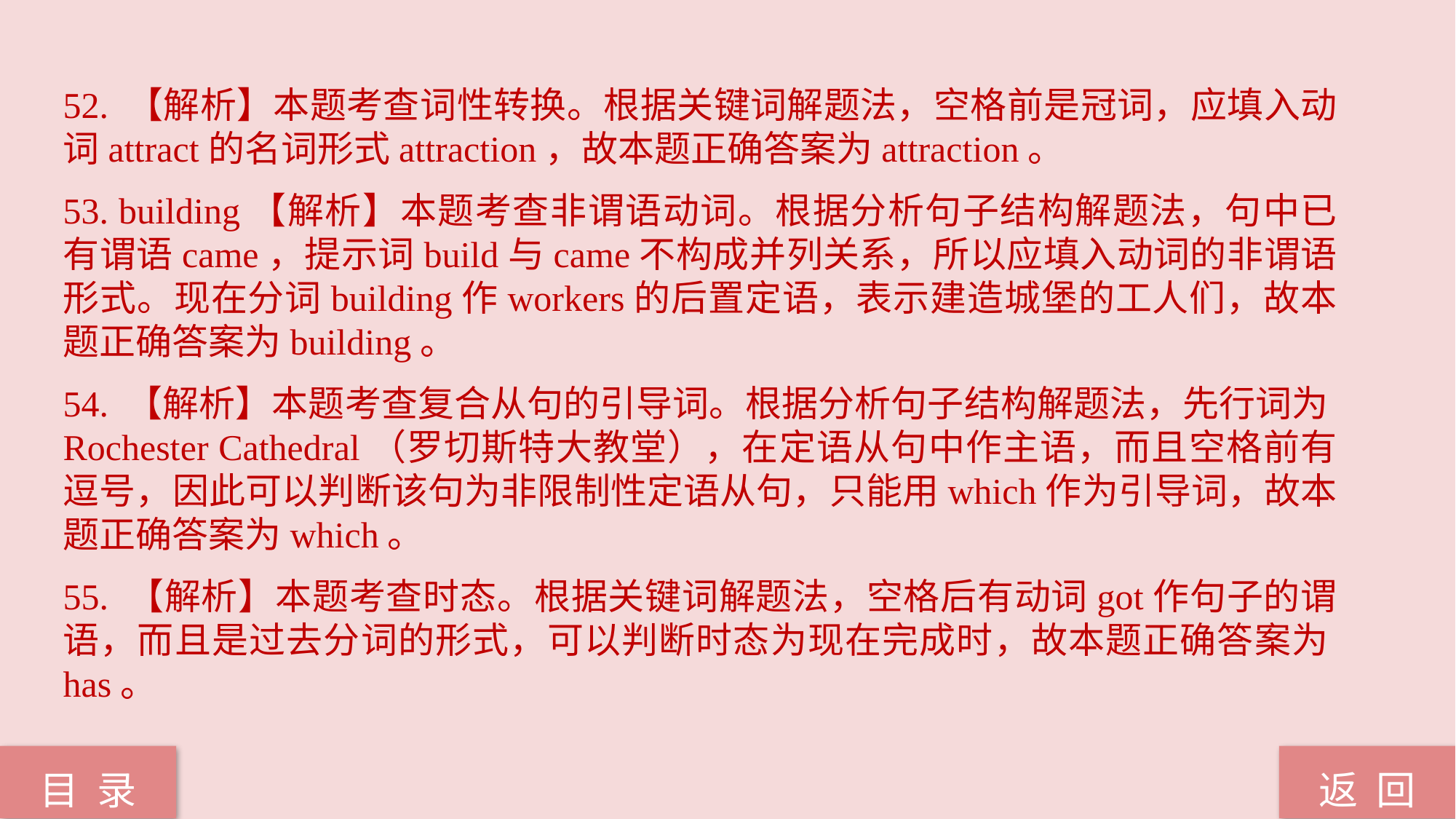

52. 【解析】本题考查词性转换。根据关键词解题法，空格前是冠词，应填入动词attract的名词形式attraction，故本题正确答案为attraction。
53. building【解析】本题考查非谓语动词。根据分析句子结构解题法，句中已有谓语came，提示词build与came不构成并列关系，所以应填入动词的非谓语形式。现在分词building作workers的后置定语，表示建造城堡的工人们，故本题正确答案为building。
54. 【解析】本题考查复合从句的引导词。根据分析句子结构解题法，先行词为Rochester Cathedral（罗切斯特大教堂），在定语从句中作主语，而且空格前有逗号，因此可以判断该句为非限制性定语从句，只能用which作为引导词，故本题正确答案为which。
55. 【解析】本题考查时态。根据关键词解题法，空格后有动词got作句子的谓语，而且是过去分词的形式，可以判断时态为现在完成时，故本题正确答案为has。
返  回